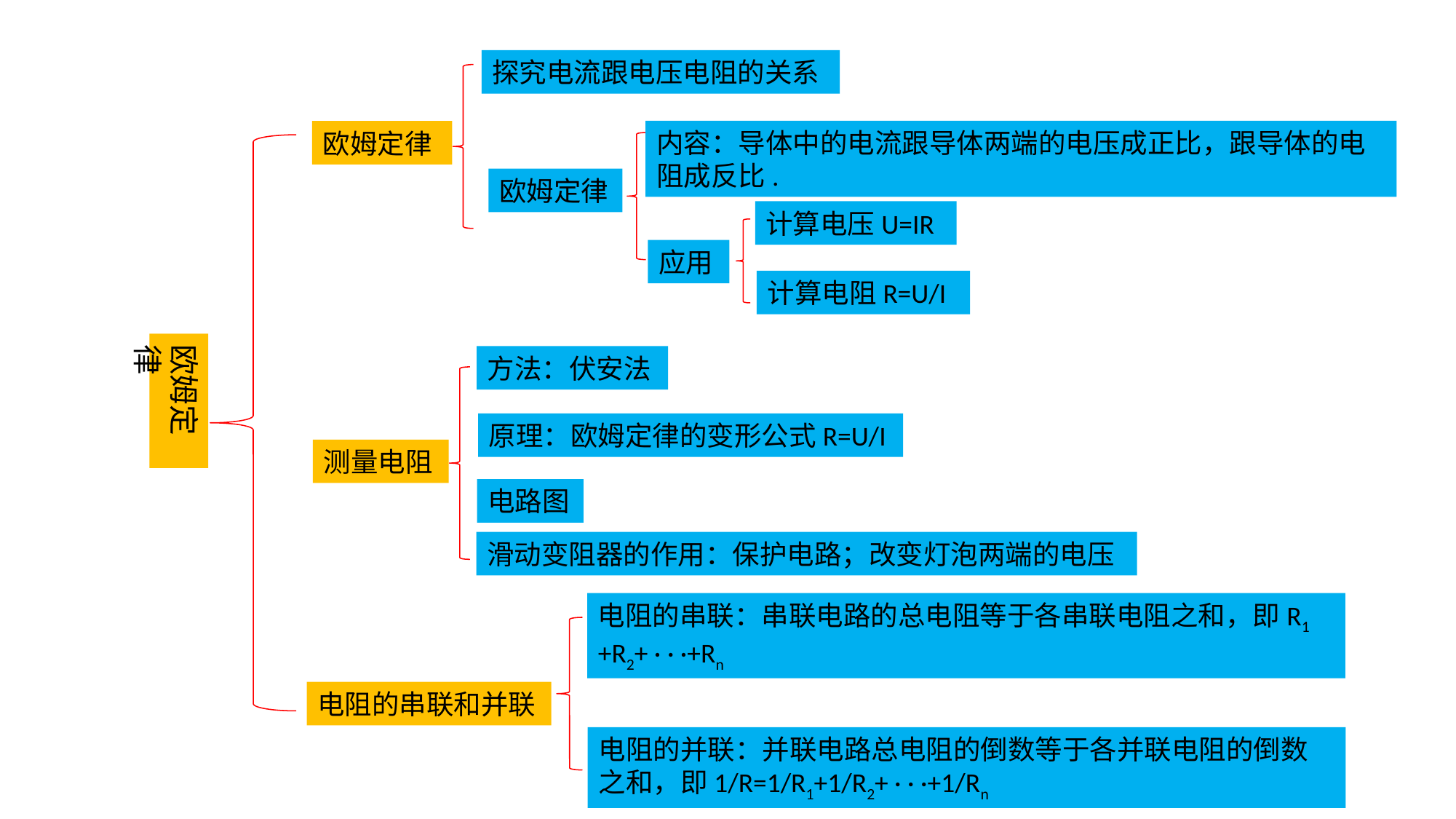

探究电流跟电压电阻的关系

内容：导体中的电流跟导体两端的电压成正比，跟导体的电阻成反比.
欧姆定律

欧姆定律
计算电压U=IR

应用
计算电阻R=U/I
欧姆定律
方法：伏安法

原理：欧姆定律的变形公式R=U/I
测量电阻
电路图
滑动变阻器的作用：保护电路；改变灯泡两端的电压
电阻的串联：串联电路的总电阻等于各串联电阻之和，即R1
+R2+ · · ·+Rn

电阻的串联和并联
电阻的并联：并联电路总电阻的倒数等于各并联电阻的倒数之和，即1/R=1/R1+1/R2+ · · ·+1/Rn